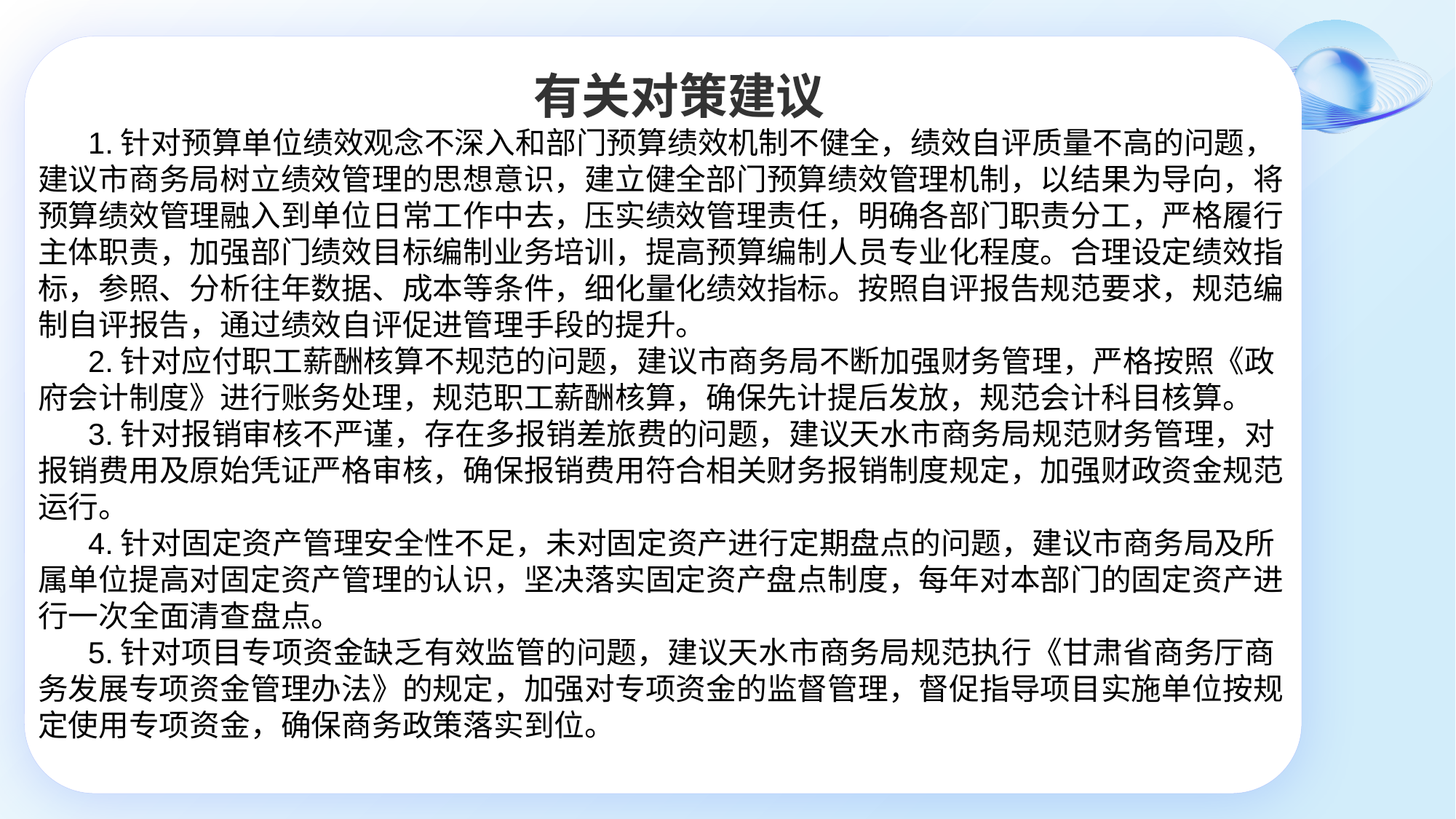

有关对策建议
      1.针对预算单位绩效观念不深入和部门预算绩效机制不健全，绩效自评质量不高的问题，建议市商务局树立绩效管理的思想意识，建立健全部门预算绩效管理机制，以结果为导向，将预算绩效管理融入到单位日常工作中去，压实绩效管理责任，明确各部门职责分工，严格履行主体职责，加强部门绩效目标编制业务培训，提高预算编制人员专业化程度。合理设定绩效指标，参照、分析往年数据、成本等条件，细化量化绩效指标。按照自评报告规范要求，规范编制自评报告，通过绩效自评促进管理手段的提升。
      2.针对应付职工薪酬核算不规范的问题，建议市商务局不断加强财务管理，严格按照《政府会计制度》进行账务处理，规范职工薪酬核算，确保先计提后发放，规范会计科目核算。
      3.针对报销审核不严谨，存在多报销差旅费的问题，建议天水市商务局规范财务管理，对报销费用及原始凭证严格审核，确保报销费用符合相关财务报销制度规定，加强财政资金规范运行。
      4.针对固定资产管理安全性不足，未对固定资产进行定期盘点的问题，建议市商务局及所属单位提高对固定资产管理的认识，坚决落实固定资产盘点制度，每年对本部门的固定资产进行一次全面清查盘点。
      5.针对项目专项资金缺乏有效监管的问题，建议天水市商务局规范执行《甘肃省商务厅商务发展专项资金管理办法》的规定，加强对专项资金的监督管理，督促指导项目实施单位按规定使用专项资金，确保商务政策落实到位。